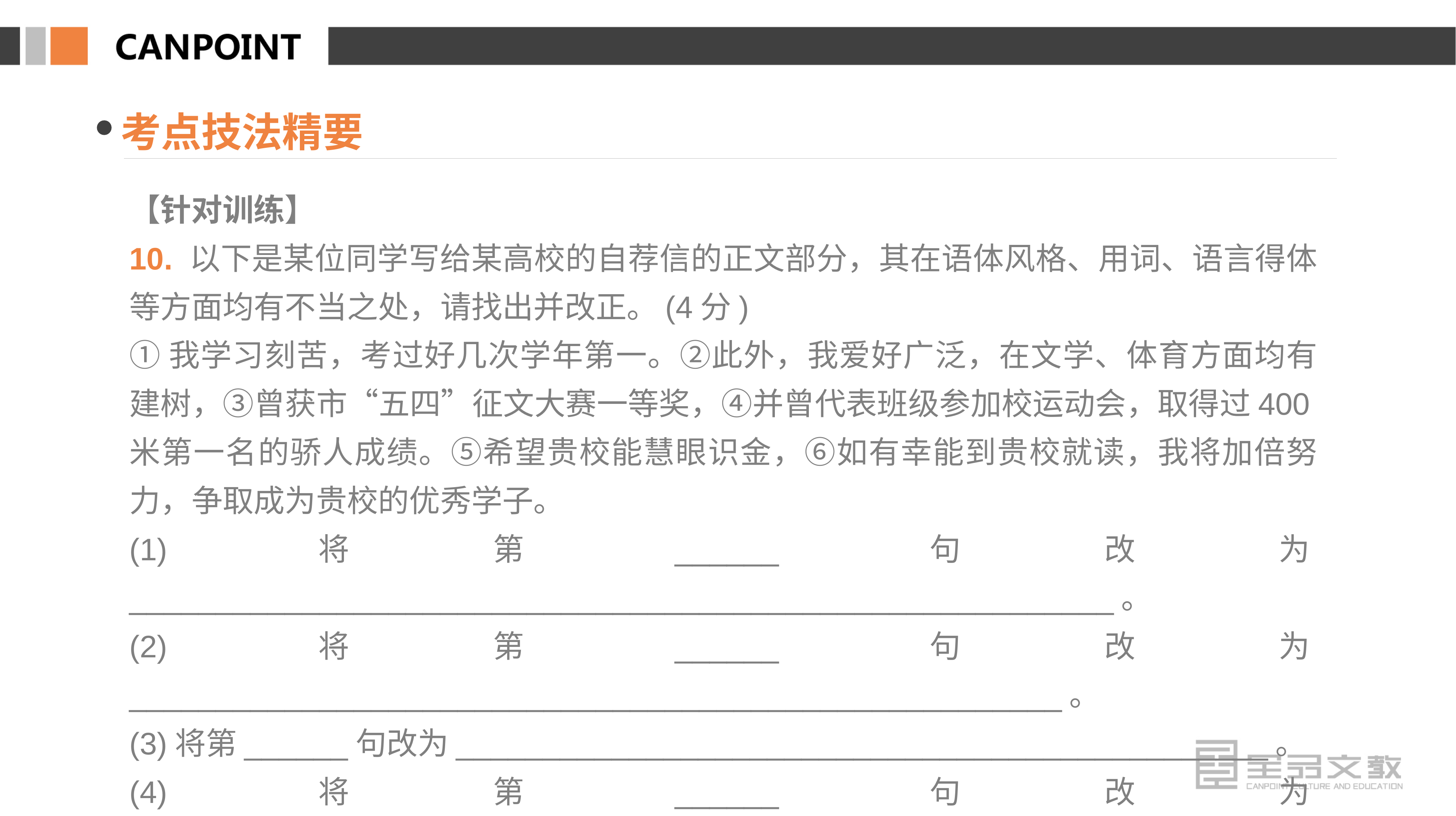

考点技法精要

【针对训练】
10. 以下是某位同学写给某高校的自荐信的正文部分，其在语体风格、用词、语言得体等方面均有不当之处，请找出并改正。(4分)
①我学习刻苦，考过好几次学年第一。②此外，我爱好广泛，在文学、体育方面均有建树，③曾获市“五四”征文大赛一等奖，④并曾代表班级参加校运动会，取得过400米第一名的骄人成绩。⑤希望贵校能慧眼识金，⑥如有幸能到贵校就读，我将加倍努力，争取成为贵校的优秀学子。
(1)将第______句改为_________________________________________________________。
(2)将第______句改为______________________________________________________。
(3)将第______句改为_______________________________________________。
(4)将第______句改为______________________________________________________。